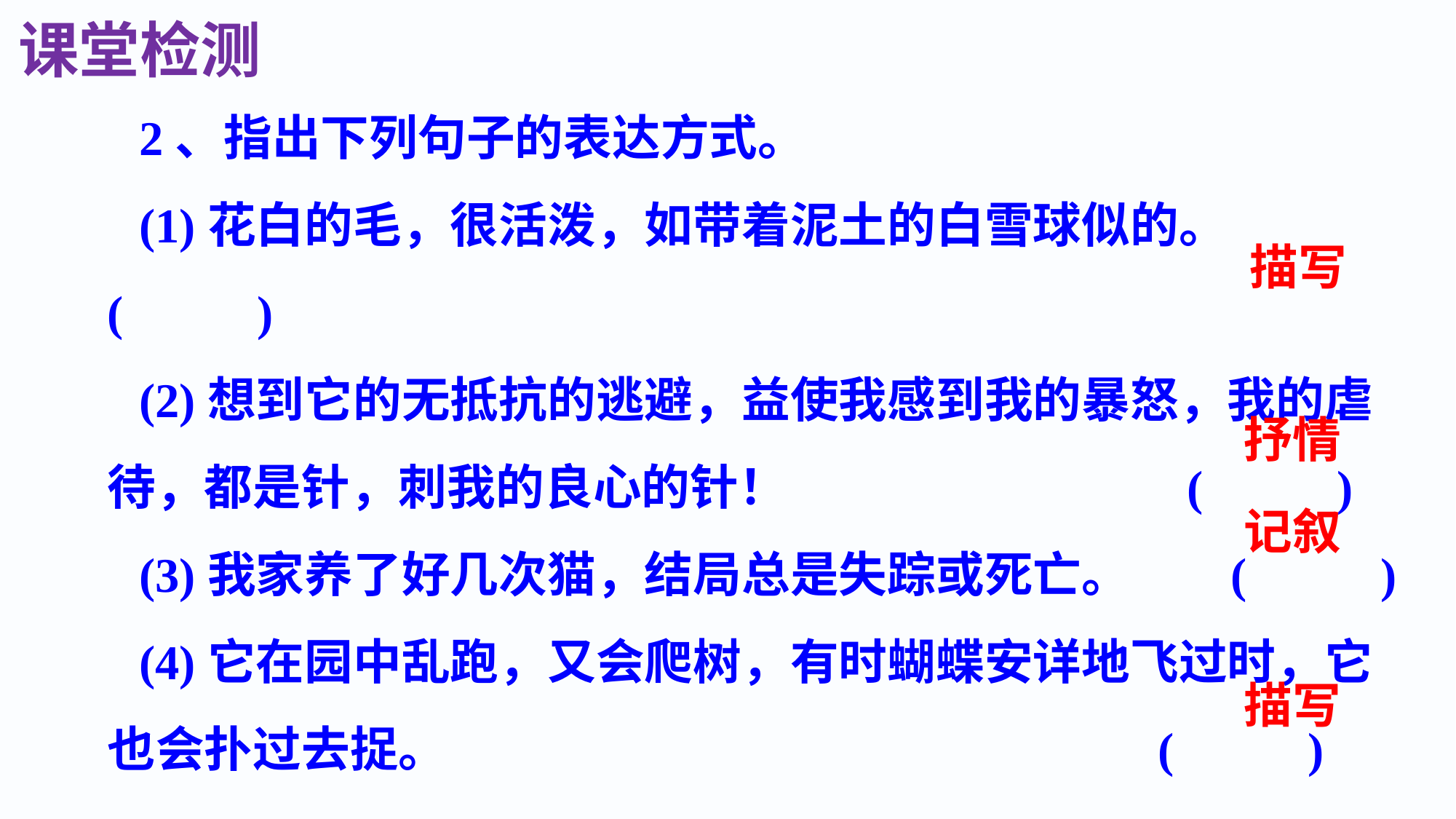

课堂检测
2、指出下列句子的表达方式。
(1)花白的毛，很活泼，如带着泥土的白雪球似的。(           )
(2)想到它的无抵抗的逃避，益使我感到我的暴怒，我的虐待，都是针，刺我的良心的针！                                   (           )
(3)我家养了好几次猫，结局总是失踪或死亡。        (           )
(4)它在园中乱跑，又会爬树，有时蝴蝶安详地飞过时，它也会扑过去捉。                                                               (           )
描写
抒情
记叙
描写